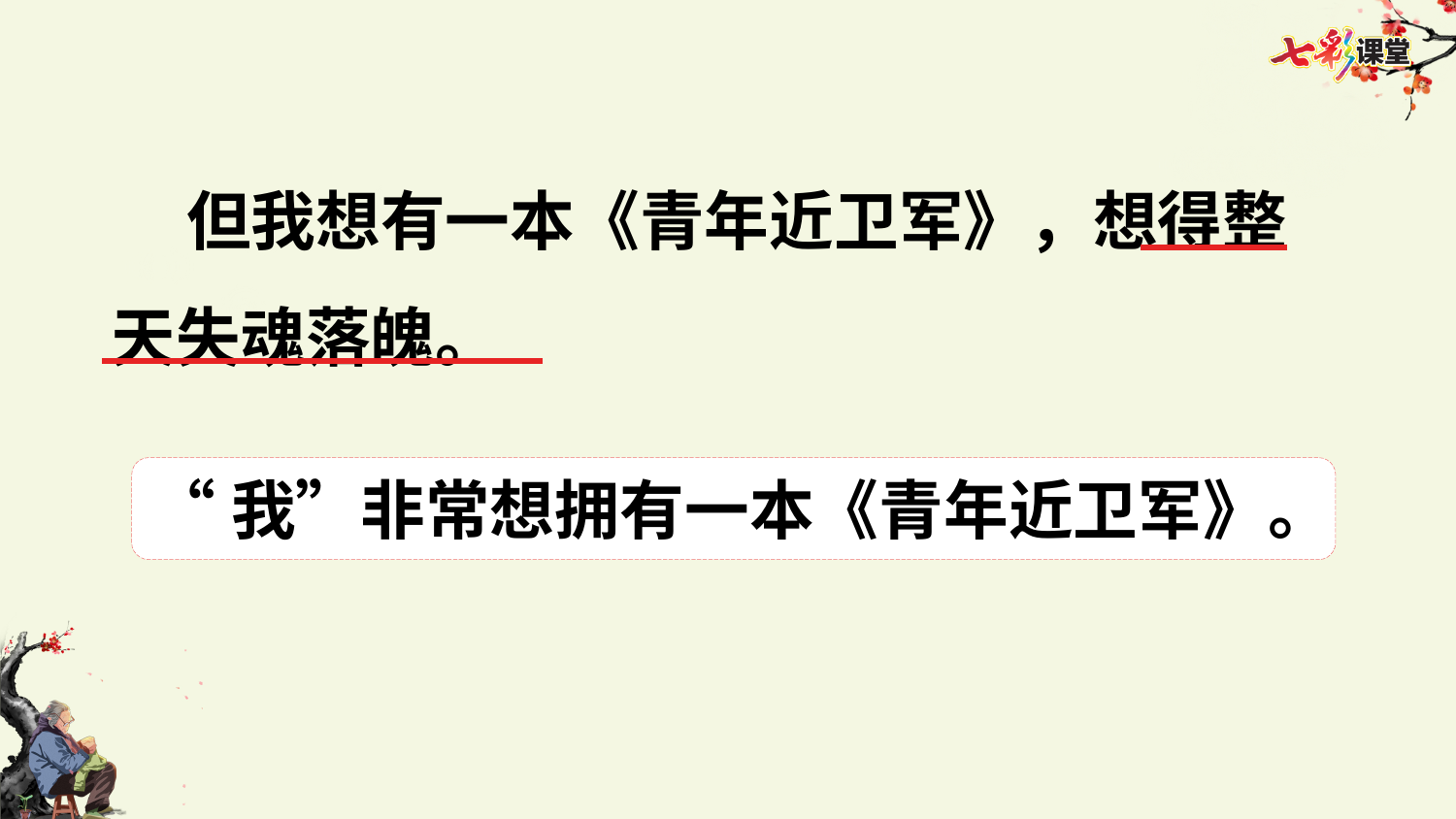

但我想有一本《青年近卫军》，想得整天失魂落魄。
“我”非常想拥有一本《青年近卫军》。